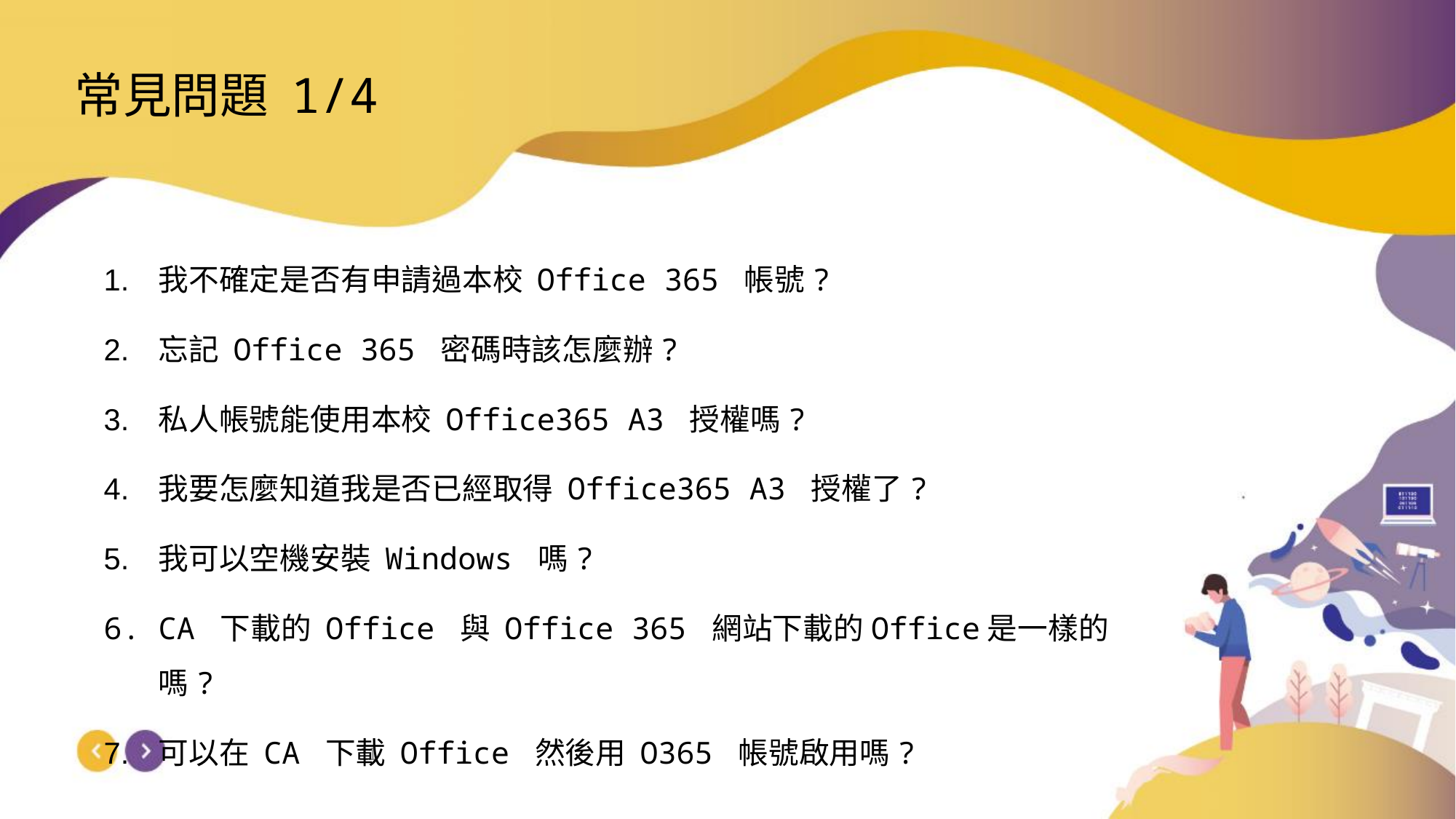

常見問題 1/4
我不確定是否有申請過本校 Office 365 帳號?
忘記 Office 365 密碼時該怎麼辦?
私人帳號能使用本校 Office365 A3 授權嗎?
我要怎麼知道我是否已經取得 Office365 A3 授權了?
我可以空機安裝 Windows 嗎?
CA 下載的 Office 與 Office 365 網站下載的Office是一樣的嗎?
可以在 CA 下載 Office 然後用 O365 帳號啟用嗎?